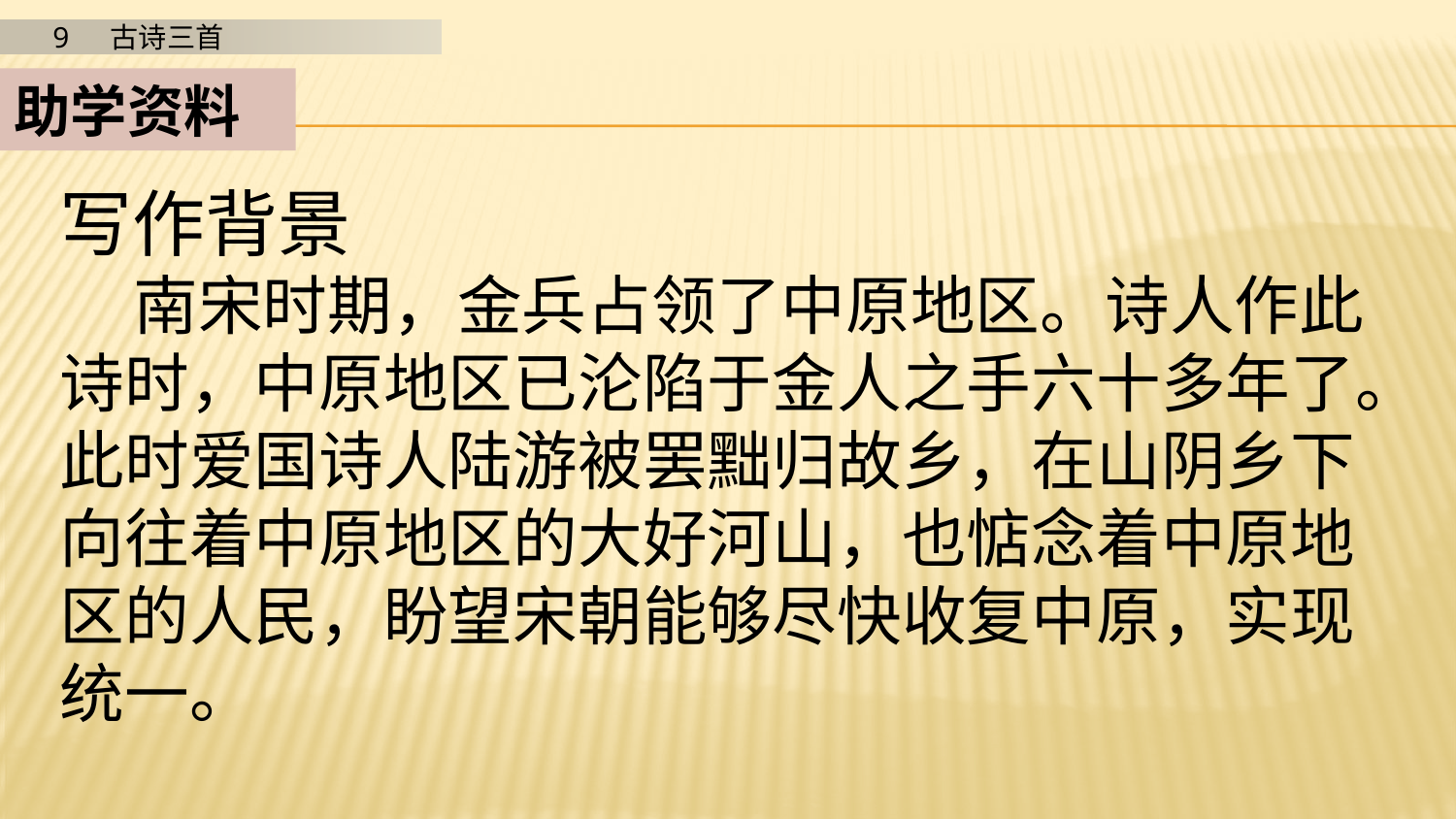

助学资料
写作背景
    南宋时期，金兵占领了中原地区。诗人作此诗时，中原地区已沦陷于金人之手六十多年了。此时爱国诗人陆游被罢黜归故乡，在山阴乡下向往着中原地区的大好河山，也惦念着中原地区的人民，盼望宋朝能够尽快收复中原，实现统一。